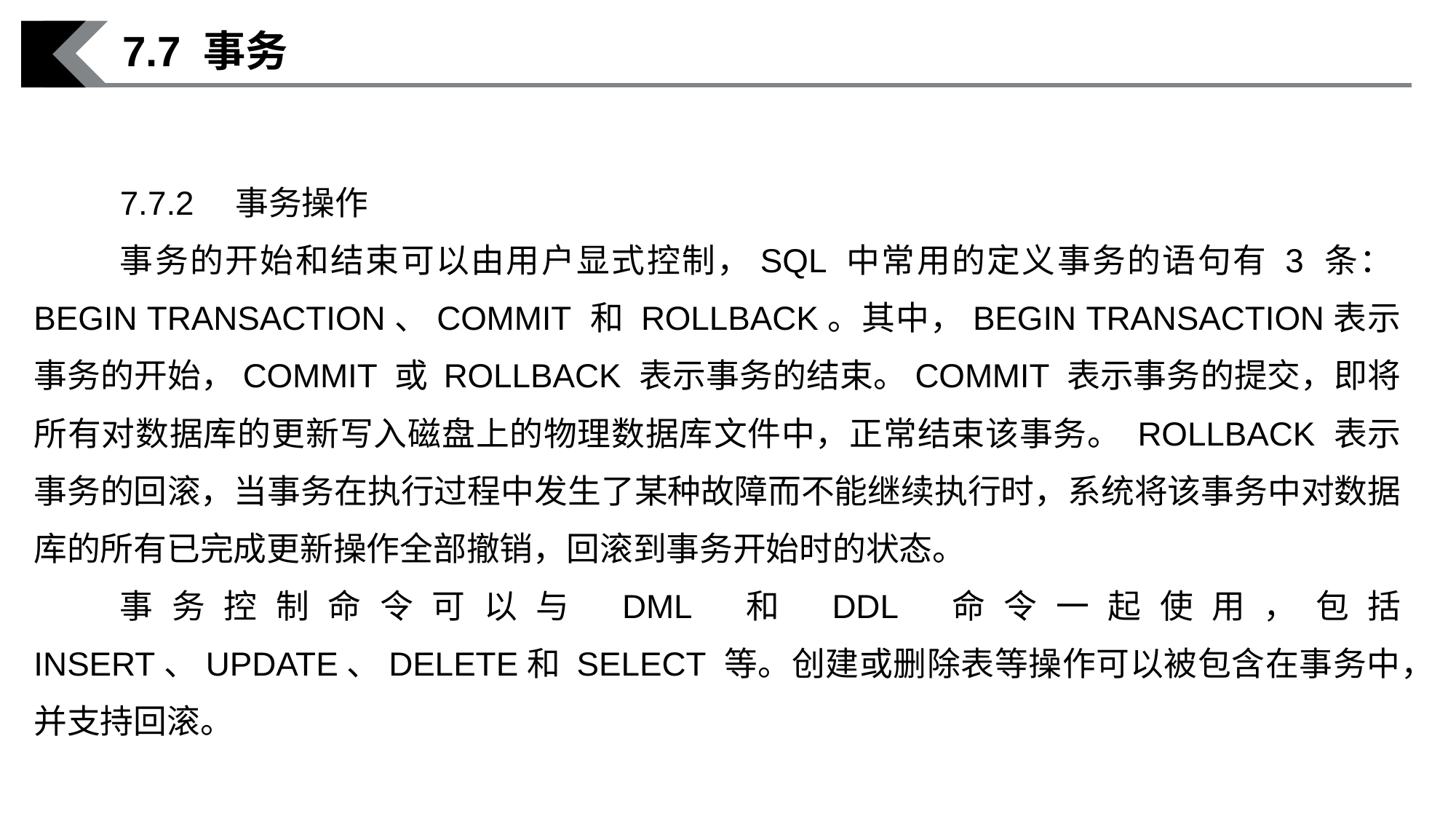

7.7 事务
7.7.2　事务操作
事务的开始和结束可以由用户显式控制，SQL 中常用的定义事务的语句有 3 条：BEGIN TRANSACTION、COMMIT 和 ROLLBACK。其中，BEGIN TRANSACTION表示事务的开始，COMMIT 或 ROLLBACK 表示事务的结束。COMMIT 表示事务的提交，即将所有对数据库的更新写入磁盘上的物理数据库文件中，正常结束该事务。 ROLLBACK 表示事务的回滚，当事务在执行过程中发生了某种故障而不能继续执行时，系统将该事务中对数据库的所有已完成更新操作全部撤销，回滚到事务开始时的状态。
事务控制命令可以与 DML 和 DDL 命令一起使用，包括 INSERT、UPDATE、DELETE和 SELECT 等。创建或删除表等操作可以被包含在事务中，并支持回滚。